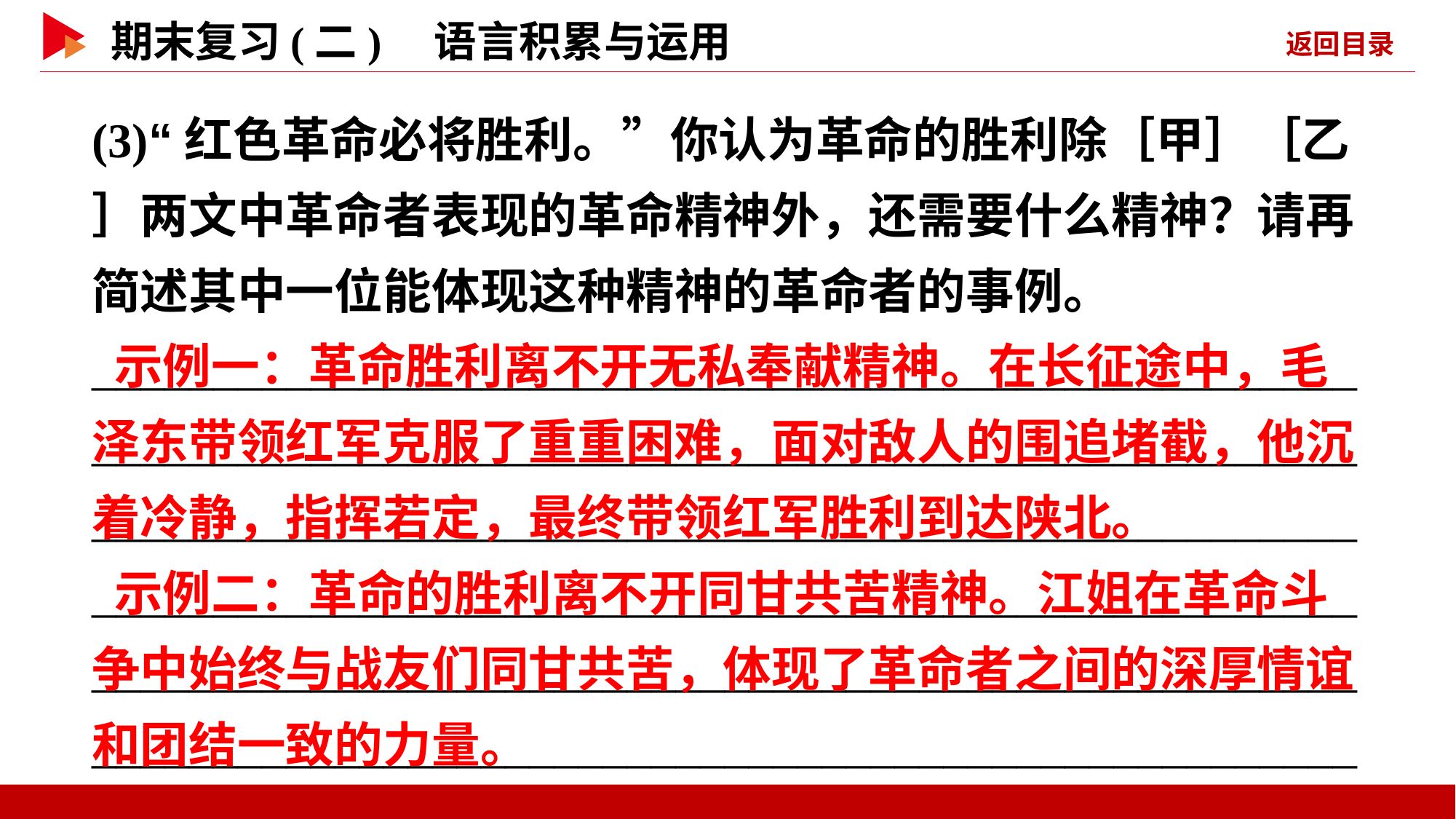

(3)“红色革命必将胜利。”你认为革命的胜利除［甲］［乙］两文中革命者表现的革命精神外，还需要什么精神？请再简述其中一位能体现这种精神的革命者的事例。
________________________________________________________________________________________________________________________________________________________________________________________________________________________________________________________________________________________________________________________
 示例一：革命胜利离不开无私奉献精神。在长征途中，毛泽东带领红军克服了重重困难，面对敌人的围追堵截，他沉着冷静，指挥若定，最终带领红军胜利到达陕北。
 示例二：革命的胜利离不开同甘共苦精神。江姐在革命斗争中始终与战友们同甘共苦，体现了革命者之间的深厚情谊和团结一致的力量。